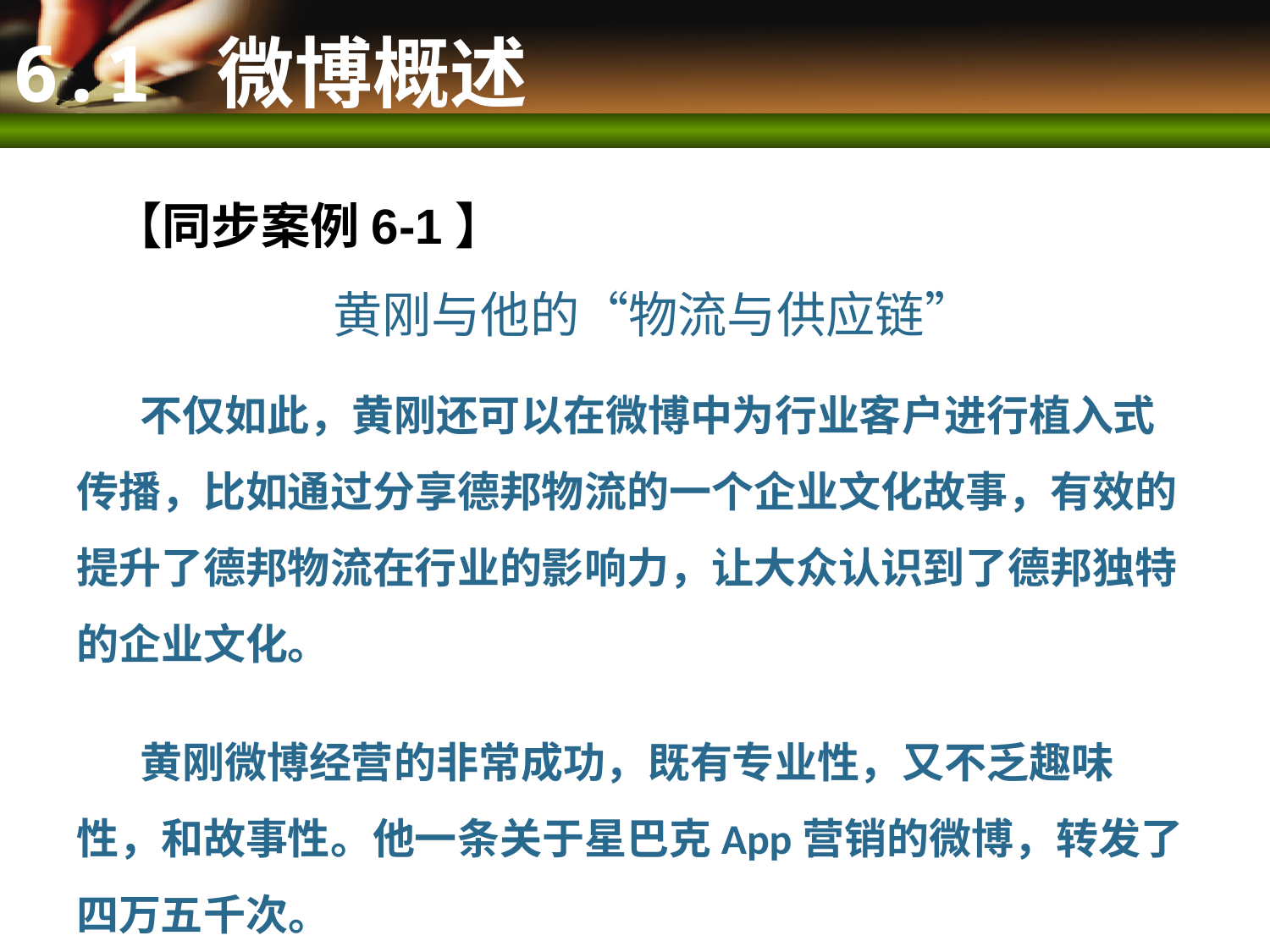

6.1 微博概述
【同步案例6-1】
黄刚与他的“物流与供应链”
不仅如此，黄刚还可以在微博中为行业客户进行植入式传播，比如通过分享德邦物流的一个企业文化故事，有效的提升了德邦物流在行业的影响力，让大众认识到了德邦独特的企业文化。
黄刚微博经营的非常成功，既有专业性，又不乏趣味性，和故事性。他一条关于星巴克App营销的微博，转发了四万五千次。